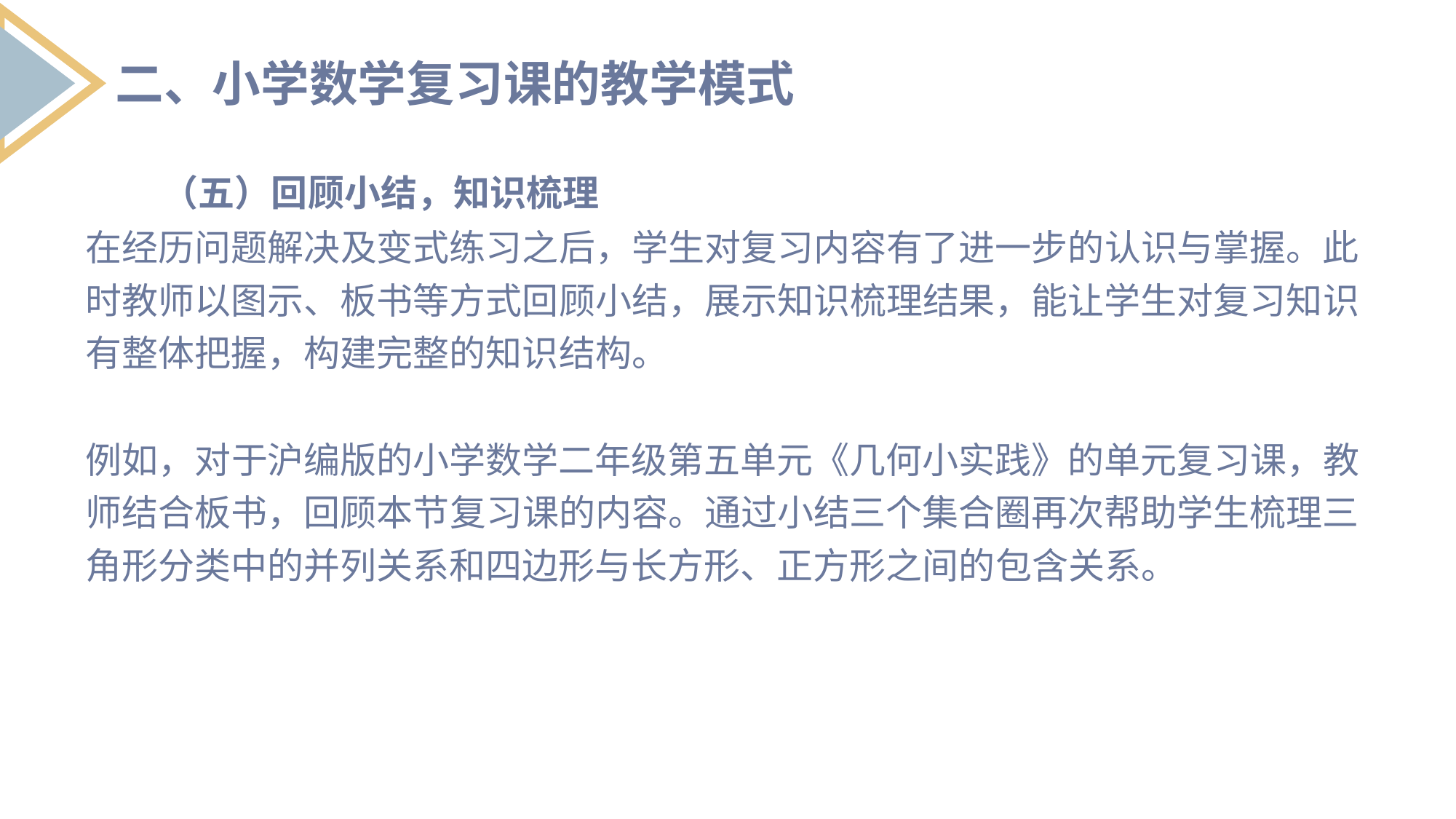

二、小学数学复习课的教学模式
       （五）回顾小结，知识梳理
在经历问题解决及变式练习之后，学生对复习内容有了进一步的认识与掌握。此时教师以图示、板书等方式回顾小结，展示知识梳理结果，能让学生对复习知识有整体把握，构建完整的知识结构。

例如，对于沪编版的小学数学二年级第五单元《几何小实践》的单元复习课，教师结合板书，回顾本节复习课的内容。通过小结三个集合圈再次帮助学生梳理三角形分类中的并列关系和四边形与长方形、正方形之间的包含关系。